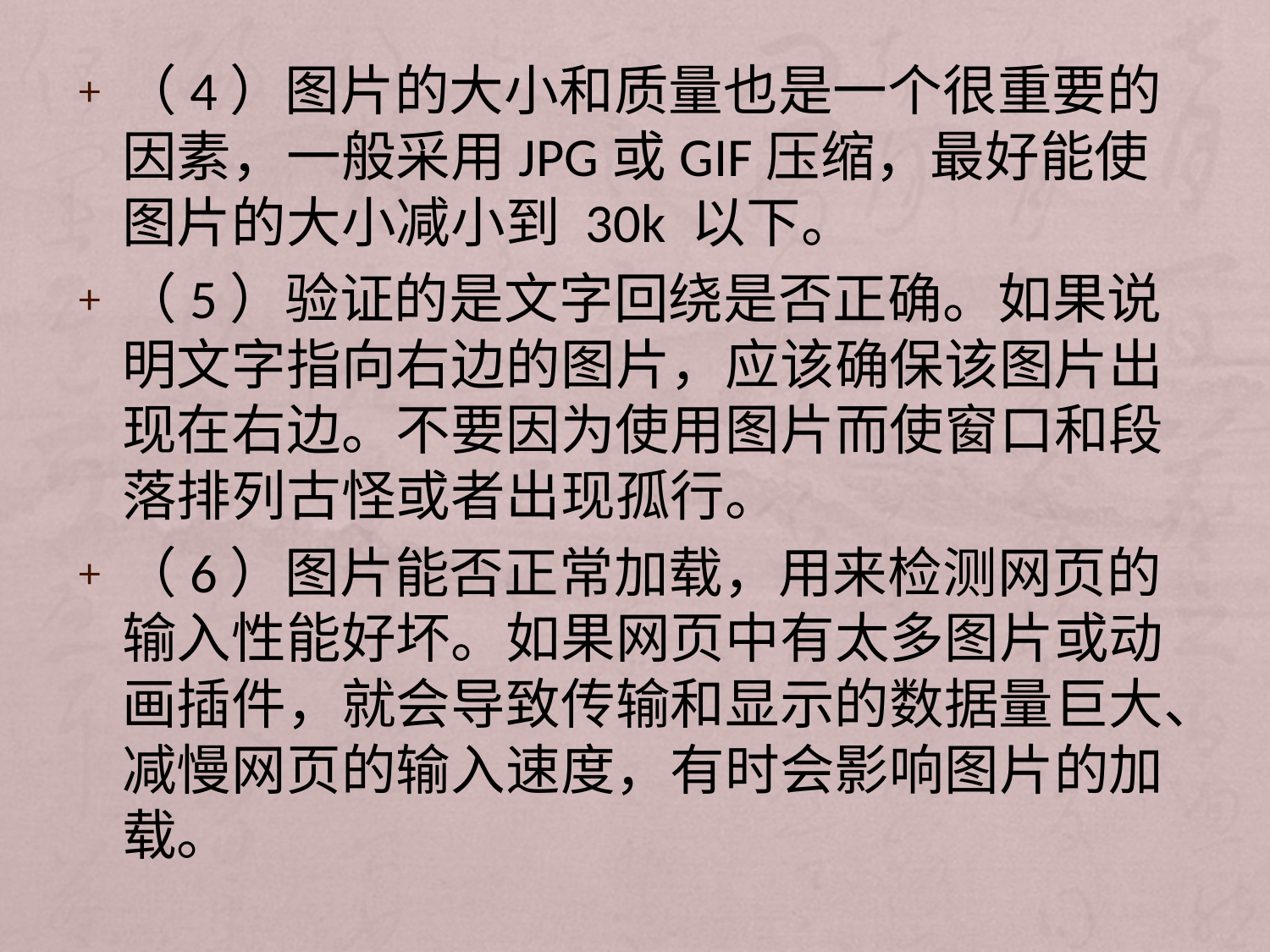

（4）图片的大小和质量也是一个很重要的因素，一般采用JPG或GIF压缩，最好能使图片的大小减小到 30k 以下。
（5）验证的是文字回绕是否正确。如果说明文字指向右边的图片，应该确保该图片出现在右边。不要因为使用图片而使窗口和段落排列古怪或者出现孤行。
（6）图片能否正常加载，用来检测网页的输入性能好坏。如果网页中有太多图片或动画插件，就会导致传输和显示的数据量巨大、减慢网页的输入速度，有时会影响图片的加载。